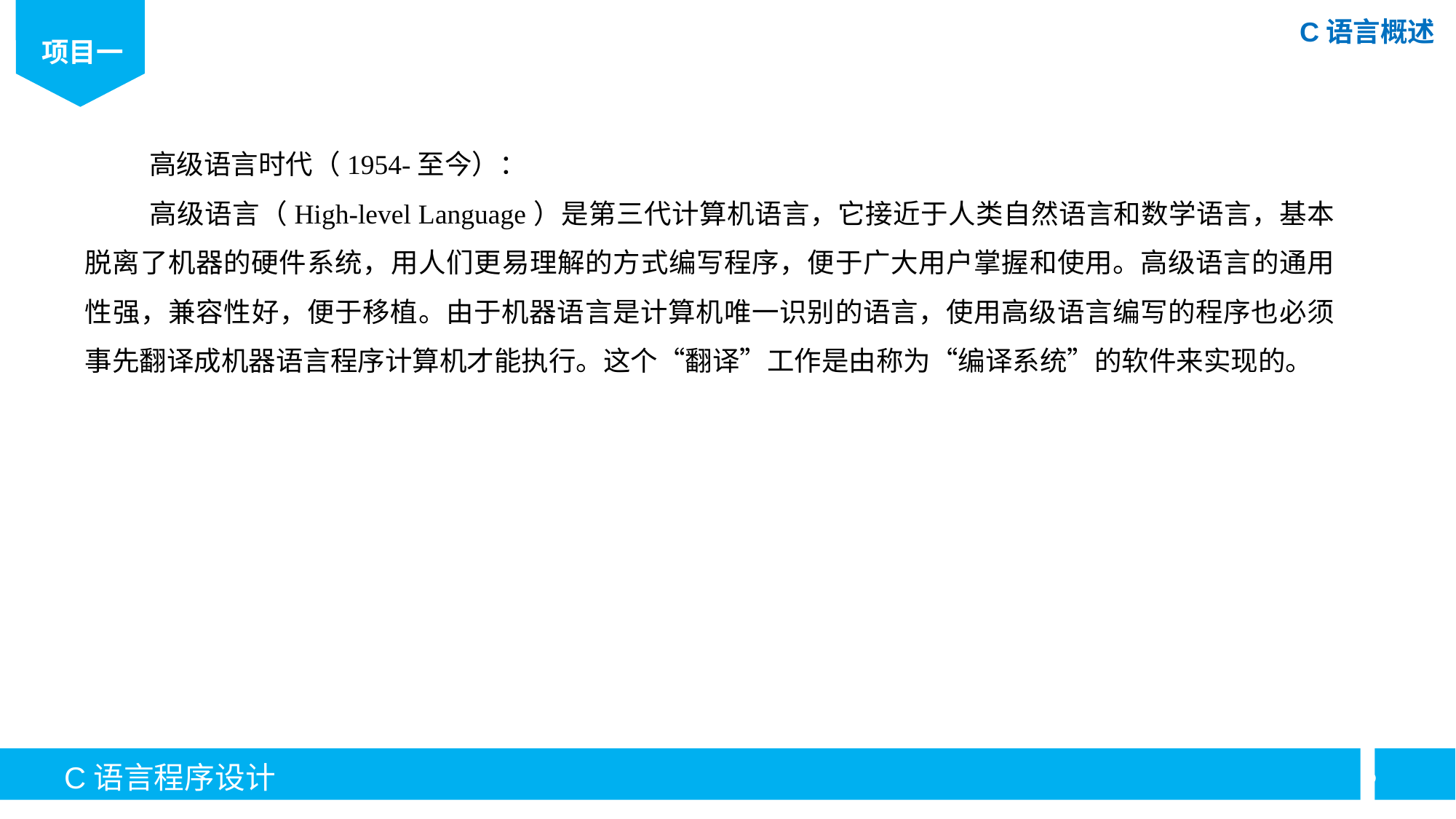

高级语言时代（1954-至今）：
高级语言（High-level Language）是第三代计算机语言，它接近于人类自然语言和数学语言，基本脱离了机器的硬件系统，用人们更易理解的方式编写程序，便于广大用户掌握和使用。高级语言的通用性强，兼容性好，便于移植。由于机器语言是计算机唯一识别的语言，使用高级语言编写的程序也必须事先翻译成机器语言程序计算机才能执行。这个“翻译”工作是由称为“编译系统”的软件来实现的。